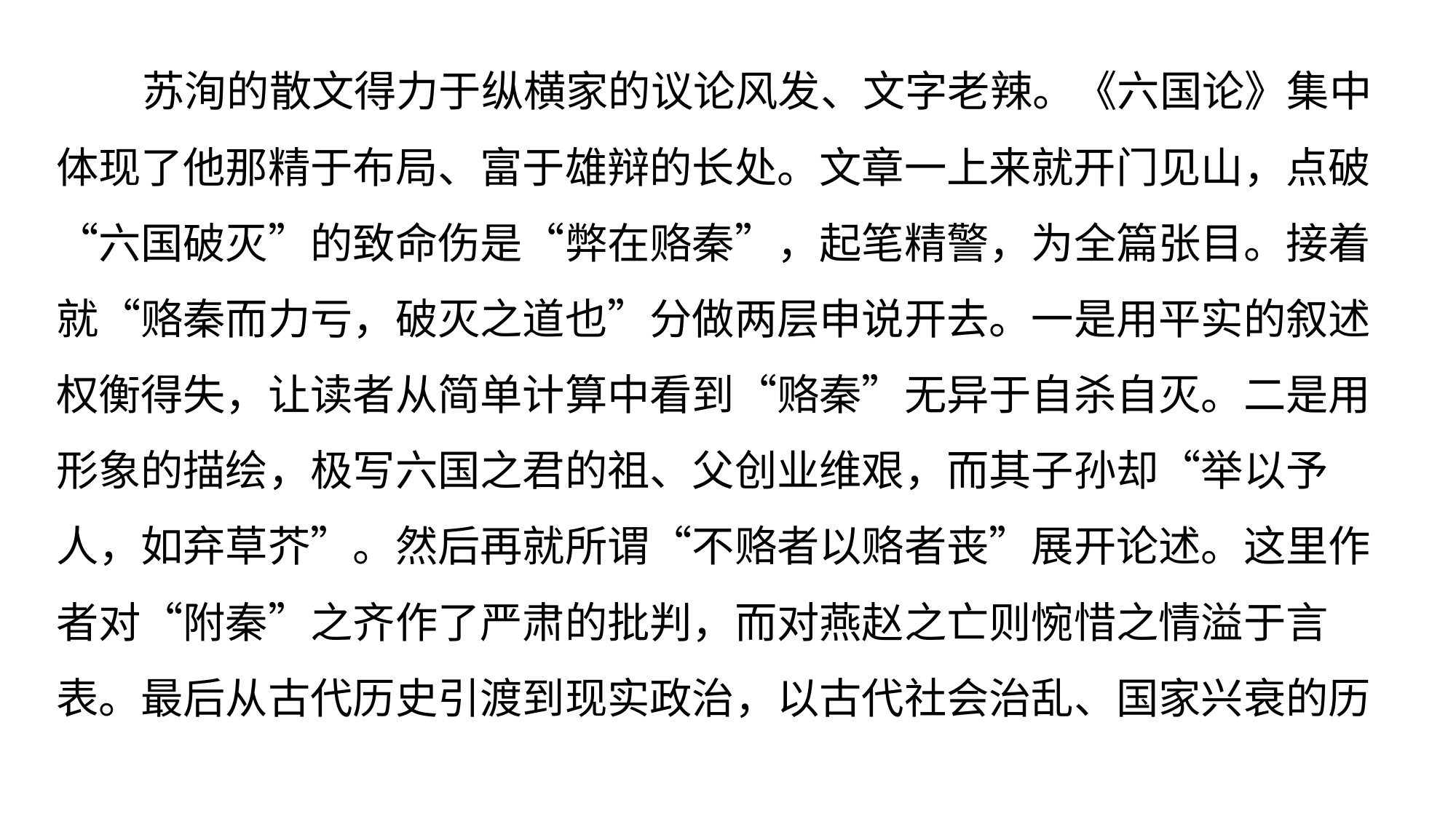

苏洵的散文得力于纵横家的议论风发、文字老辣。《六国论》集中体现了他那精于布局、富于雄辩的长处。文章一上来就开门见山，点破“六国破灭”的致命伤是“弊在赂秦”，起笔精警，为全篇张目。接着就“赂秦而力亏，破灭之道也”分做两层申说开去。一是用平实的叙述权衡得失，让读者从简单计算中看到“赂秦”无异于自杀自灭。二是用形象的描绘，极写六国之君的祖、父创业维艰，而其子孙却“举以予人，如弃草芥”。然后再就所谓“不赂者以赂者丧”展开论述。这里作者对“附秦”之齐作了严肃的批判，而对燕赵之亡则惋惜之情溢于言表。最后从古代历史引渡到现实政治，以古代社会治乱、国家兴衰的历